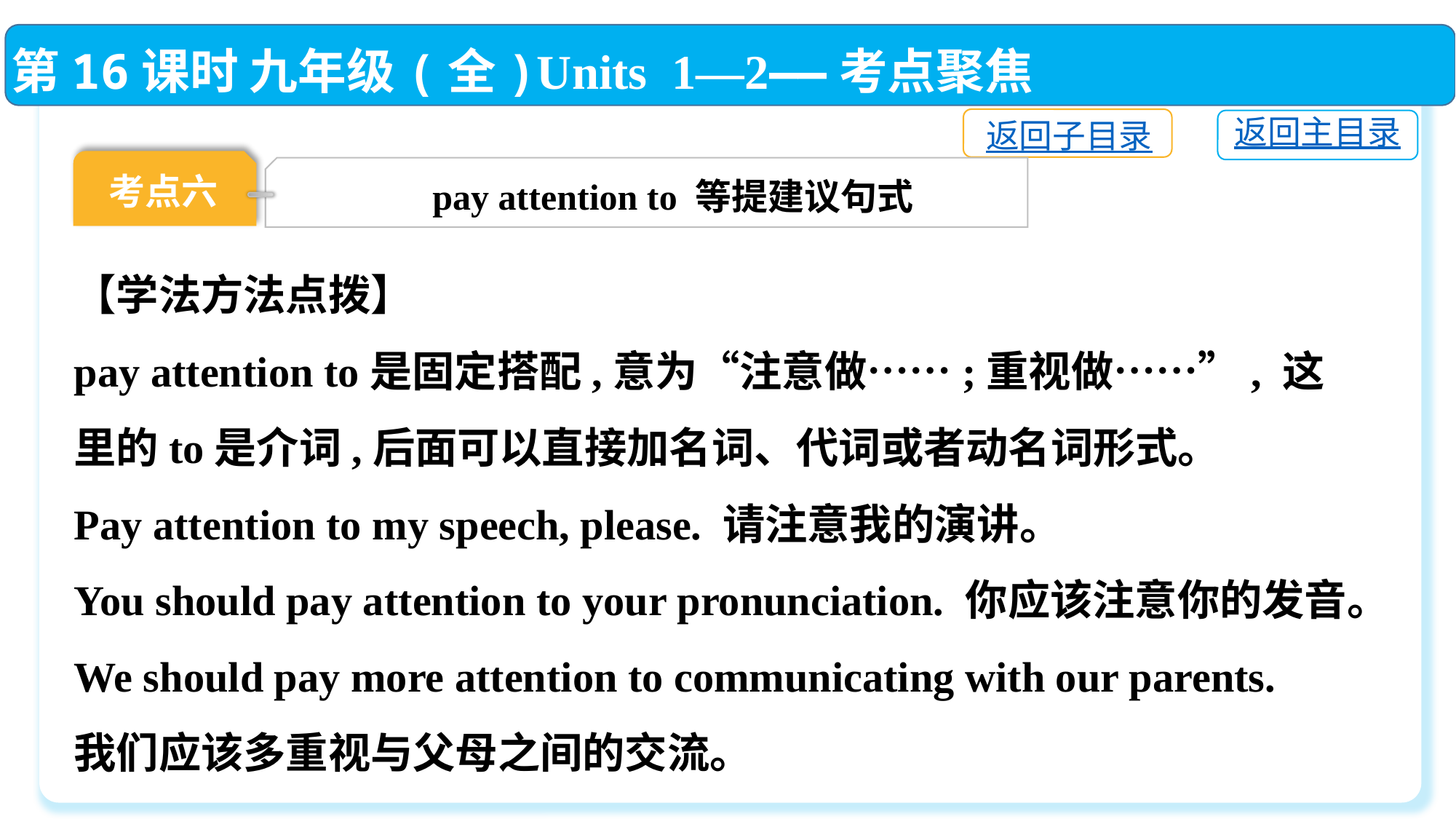

第16课时 九年级(全)Units  1—2——考点聚焦

返回子目录
返回主目录
考点六
pay attention to 等提建议句式

【学法方法点拨】
pay attention to是固定搭配,意为“注意做……;重视做……”, 这里的to是介词,后面可以直接加名词、代词或者动名词形式。
Pay attention to my speech, please. 请注意我的演讲。
You should pay attention to your pronunciation. 你应该注意你的发音。
We should pay more attention to communicating with our parents.
我们应该多重视与父母之间的交流。